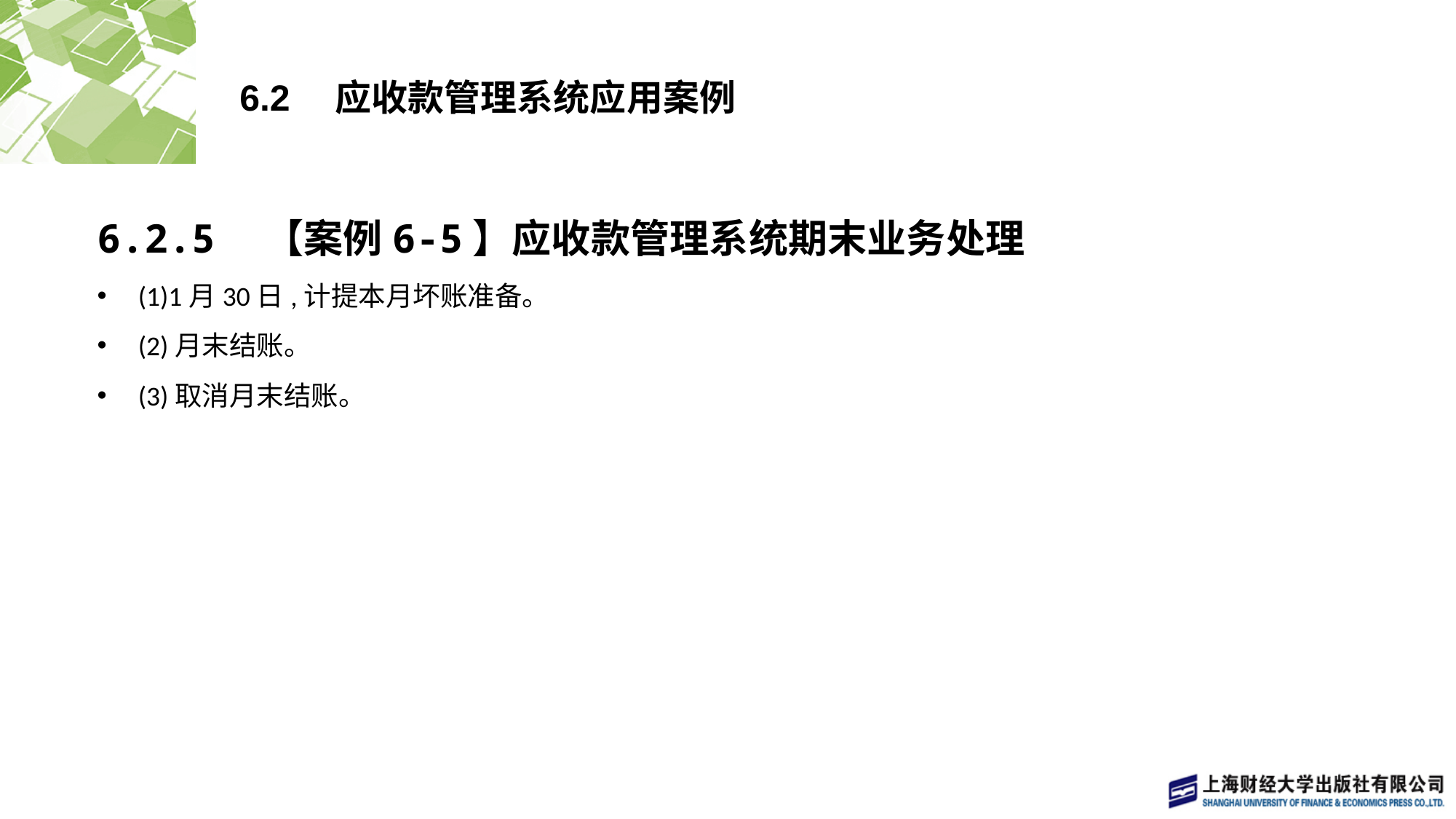

# 6.2　应收款管理系统应用案例
6.2.5　【案例6-5】应收款管理系统期末业务处理
(1)1月30日,计提本月坏账准备。
(2)月末结账。
(3)取消月末结账。